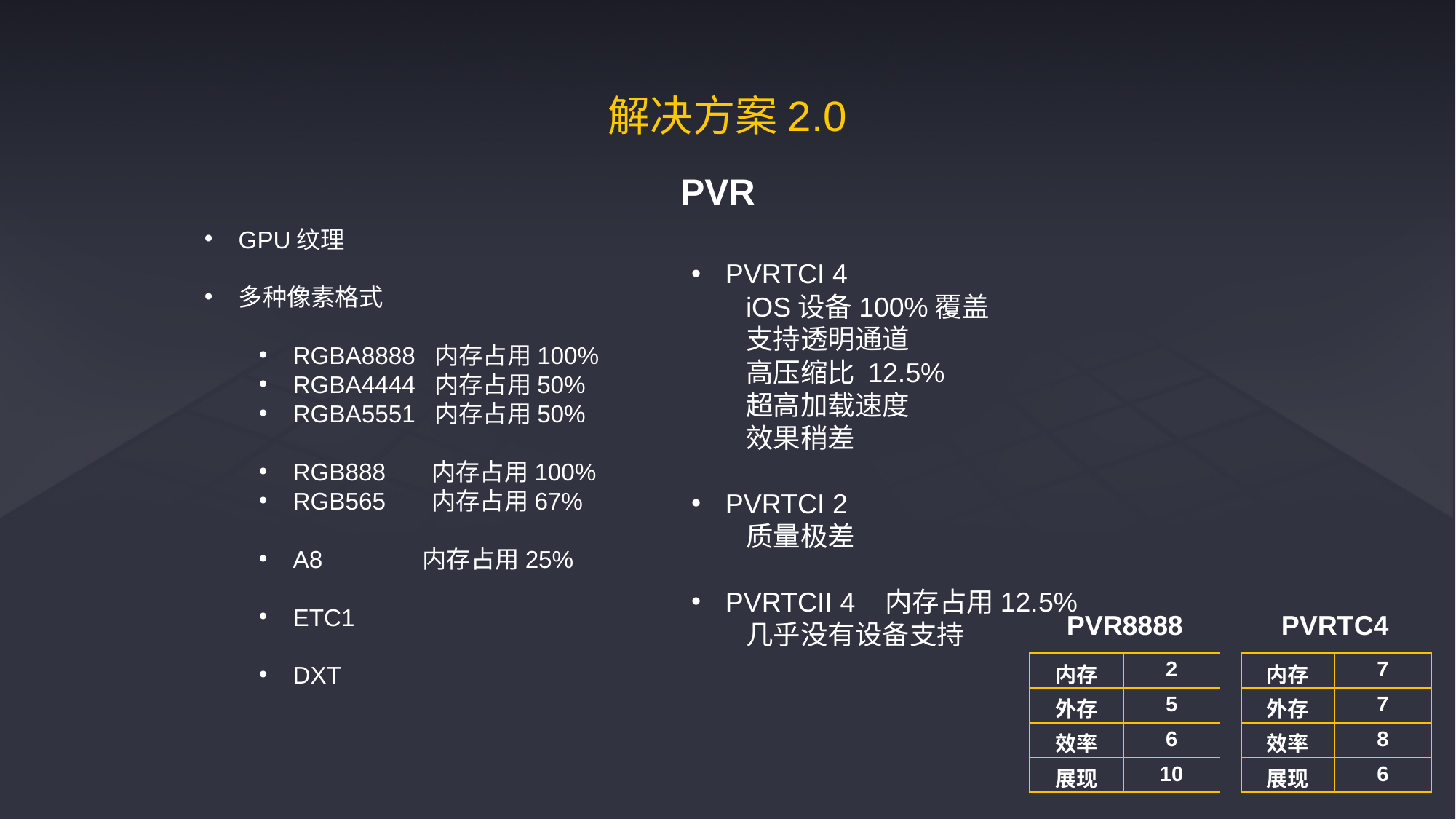

解决方案2.0

PVR

PVRTCI 4
iOS设备100%覆盖
支持透明通道
高压缩比 12.5%
超高加载速度
效果稍差

PVRTCI 2
质量极差

PVRTCII 4   内存占用12.5%
几乎没有设备支持

GPU纹理

多种像素格式

RGBA8888  内存占用100%
RGBA4444  内存占用50%
RGBA5551  内存占用50%

RGB888      内存占用100%
RGB565      内存占用67%

A8              内存占用25%

ETC1

DXT

PVR8888
PVRTC4
| 内存 | 2 |
| --- | --- |
| 外存 | 5 |
| 效率 | 6 |
| 展现 | 10 |
| 内存 | 7 |
| --- | --- |
| 外存 | 7 |
| 效率 | 8 |
| 展现 | 6 |